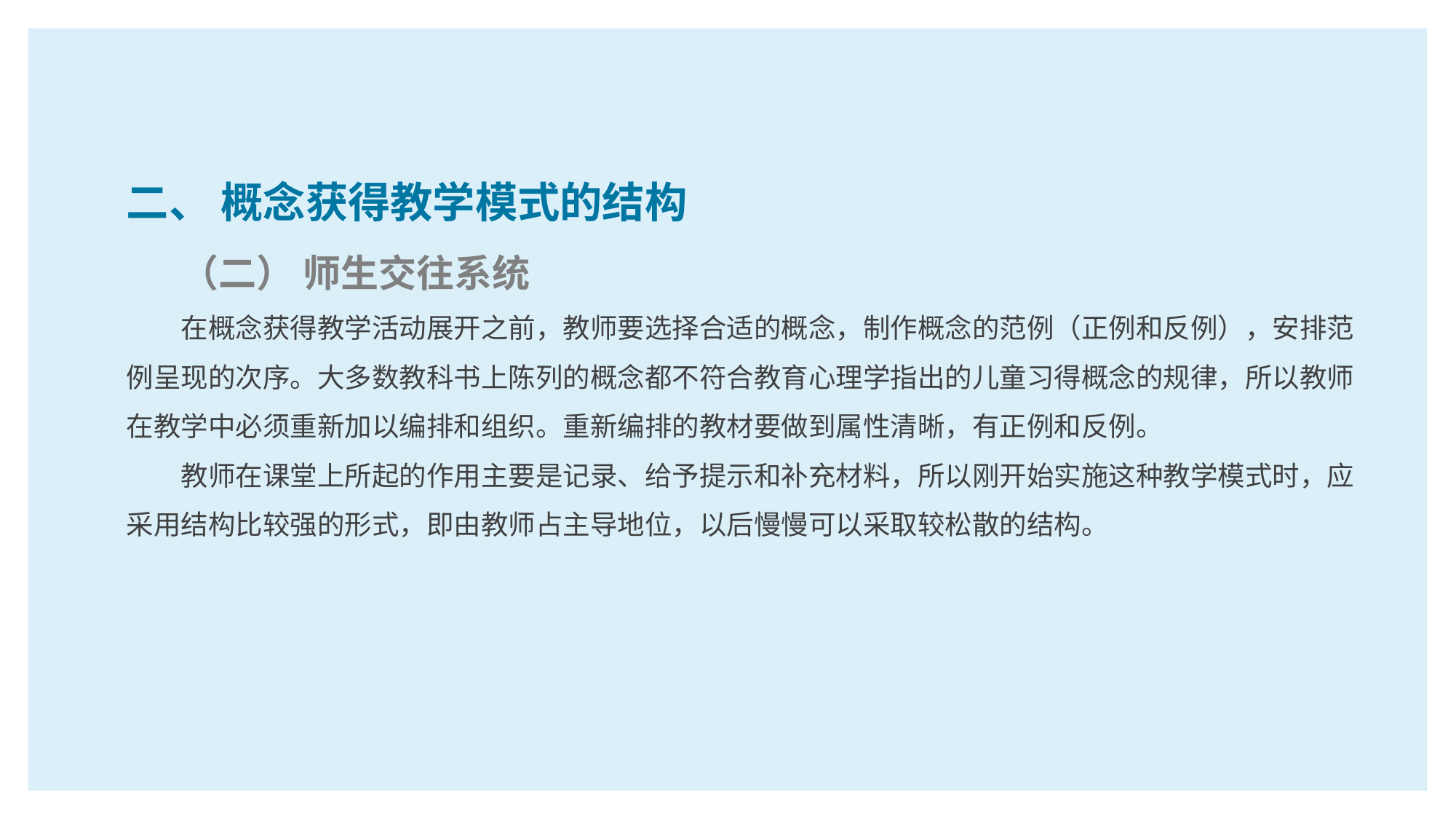

二、 概念获得教学模式的结构
（二） 师生交往系统
在概念获得教学活动展开之前，教师要选择合适的概念，制作概念的范例（正例和反例），安排范例呈现的次序。大多数教科书上陈列的概念都不符合教育心理学指出的儿童习得概念的规律，所以教师在教学中必须重新加以编排和组织。重新编排的教材要做到属性清晰，有正例和反例。
教师在课堂上所起的作用主要是记录、给予提示和补充材料，所以刚开始实施这种教学模式时，应采用结构比较强的形式，即由教师占主导地位，以后慢慢可以采取较松散的结构。